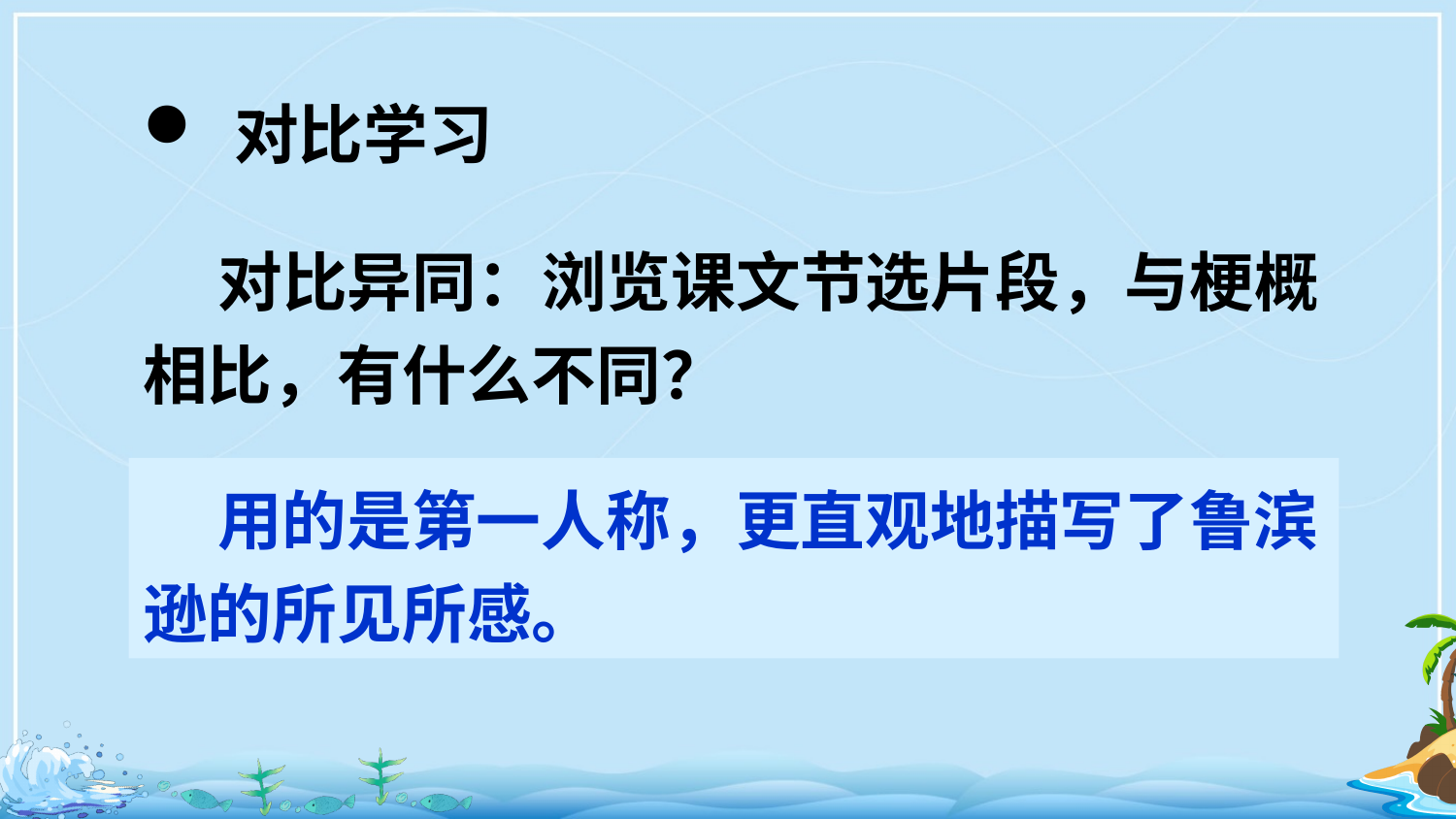

对比学习
    对比异同：浏览课文节选片段，与梗概相比，有什么不同？
    用的是第一人称，更直观地描写了鲁滨逊的所见所感。